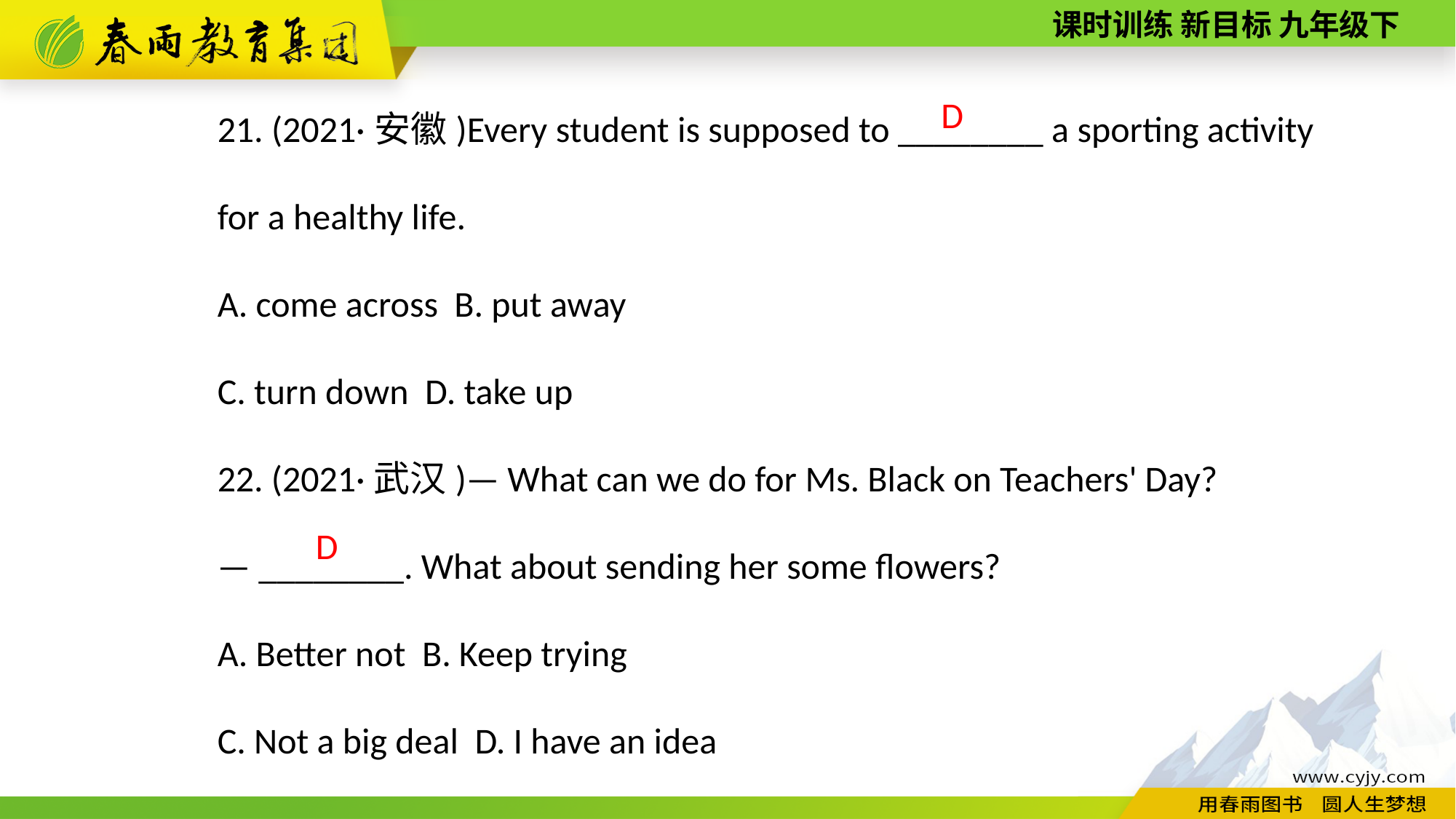

21. (2021·安徽)Every student is supposed to ________ a sporting activity for a healthy life.
A. come across  B. put away
C. turn down  D. take up
22. (2021·武汉)— What can we do for Ms. Black on Teachers' Day?
— ________. What about sending her some flowers?
A. Better not  B. Keep trying
C. Not a big deal  D. I have an idea
D
D